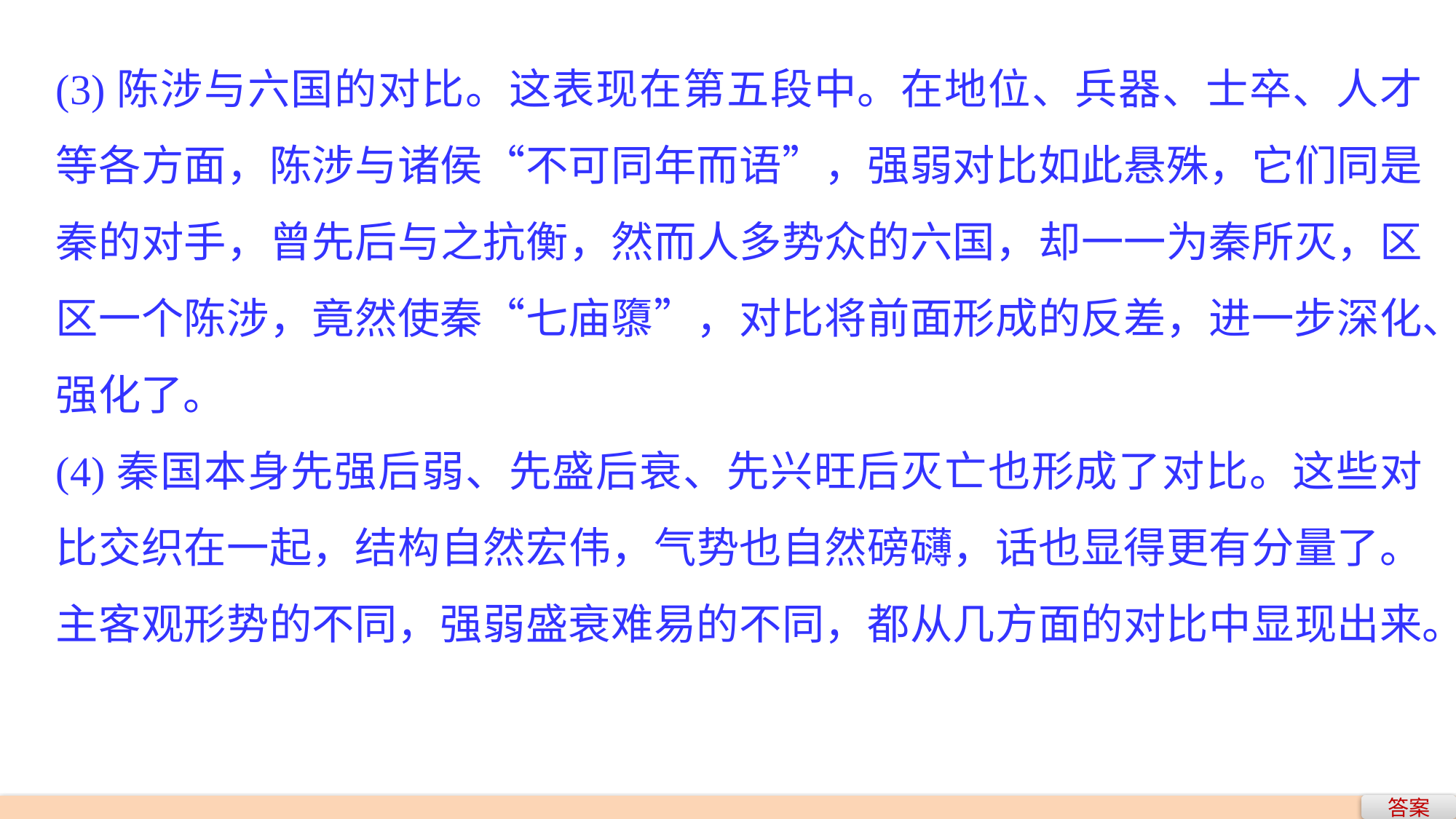

(3)陈涉与六国的对比。这表现在第五段中。在地位、兵器、士卒、人才等各方面，陈涉与诸侯“不可同年而语”，强弱对比如此悬殊，它们同是秦的对手，曾先后与之抗衡，然而人多势众的六国，却一一为秦所灭，区区一个陈涉，竟然使秦“七庙隳”，对比将前面形成的反差，进一步深化、强化了。
(4)秦国本身先强后弱、先盛后衰、先兴旺后灭亡也形成了对比。这些对比交织在一起，结构自然宏伟，气势也自然磅礴，话也显得更有分量了。主客观形势的不同，强弱盛衰难易的不同，都从几方面的对比中显现出来。
答案